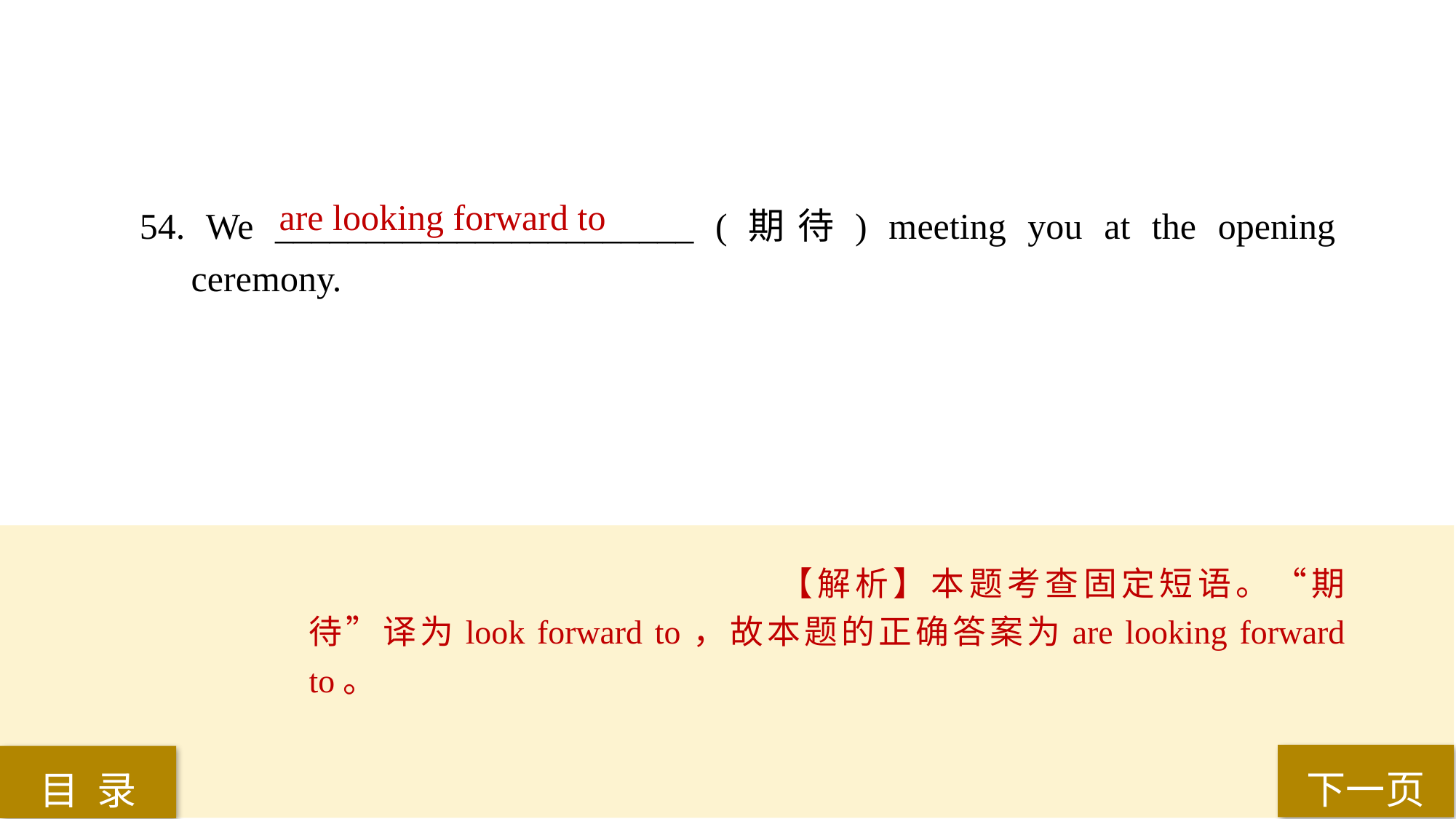

are looking forward to
54. We _______________________ (期待) meeting you at the opening ceremony.
【解析】本题考查固定短语。“期待”译为look forward to，故本题的正确答案为are looking forward to。